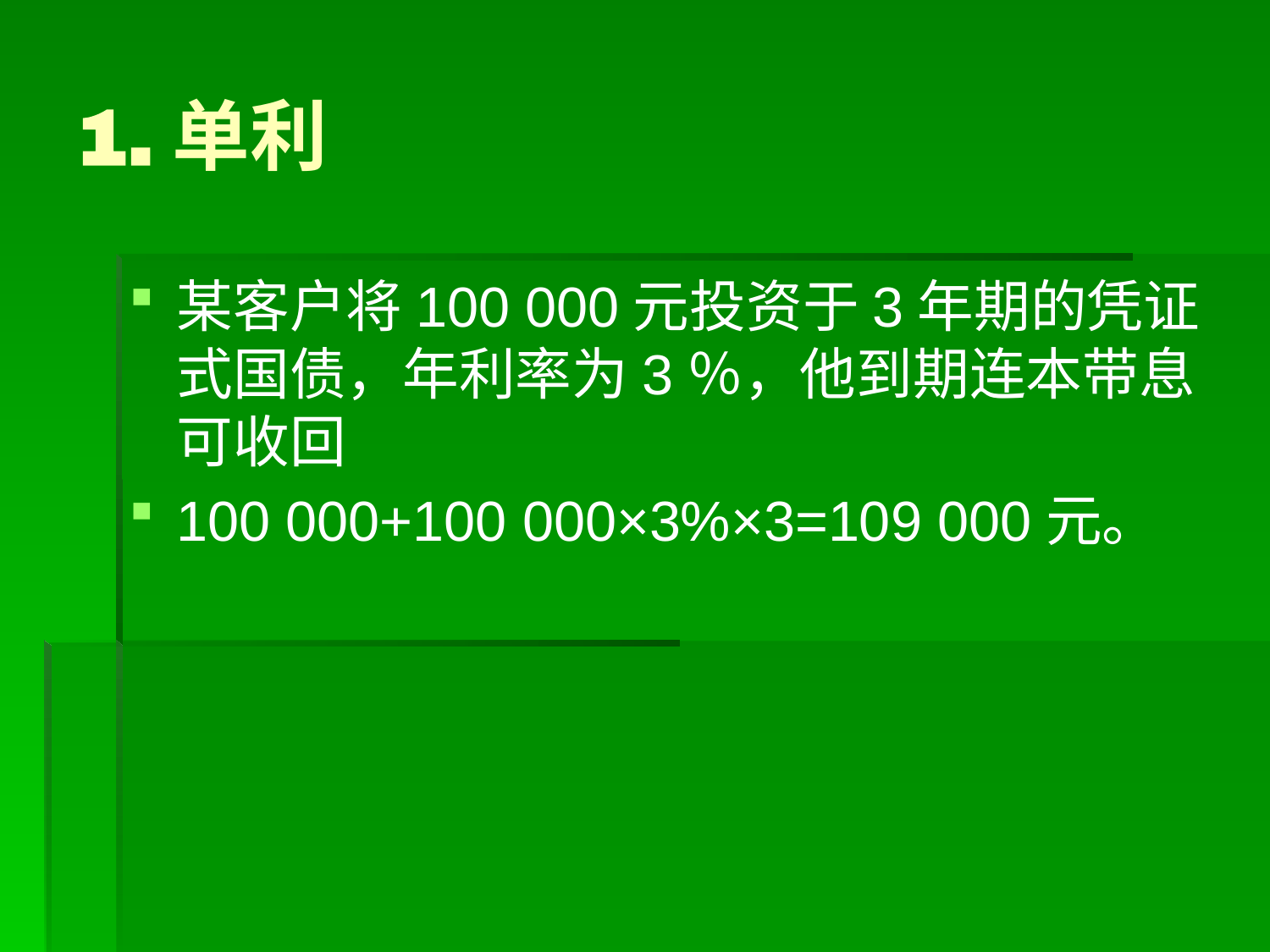

# 1.单利
某客户将100 000元投资于3年期的凭证式国债，年利率为3％，他到期连本带息可收回
100 000+100 000×3%×3=109 000元。